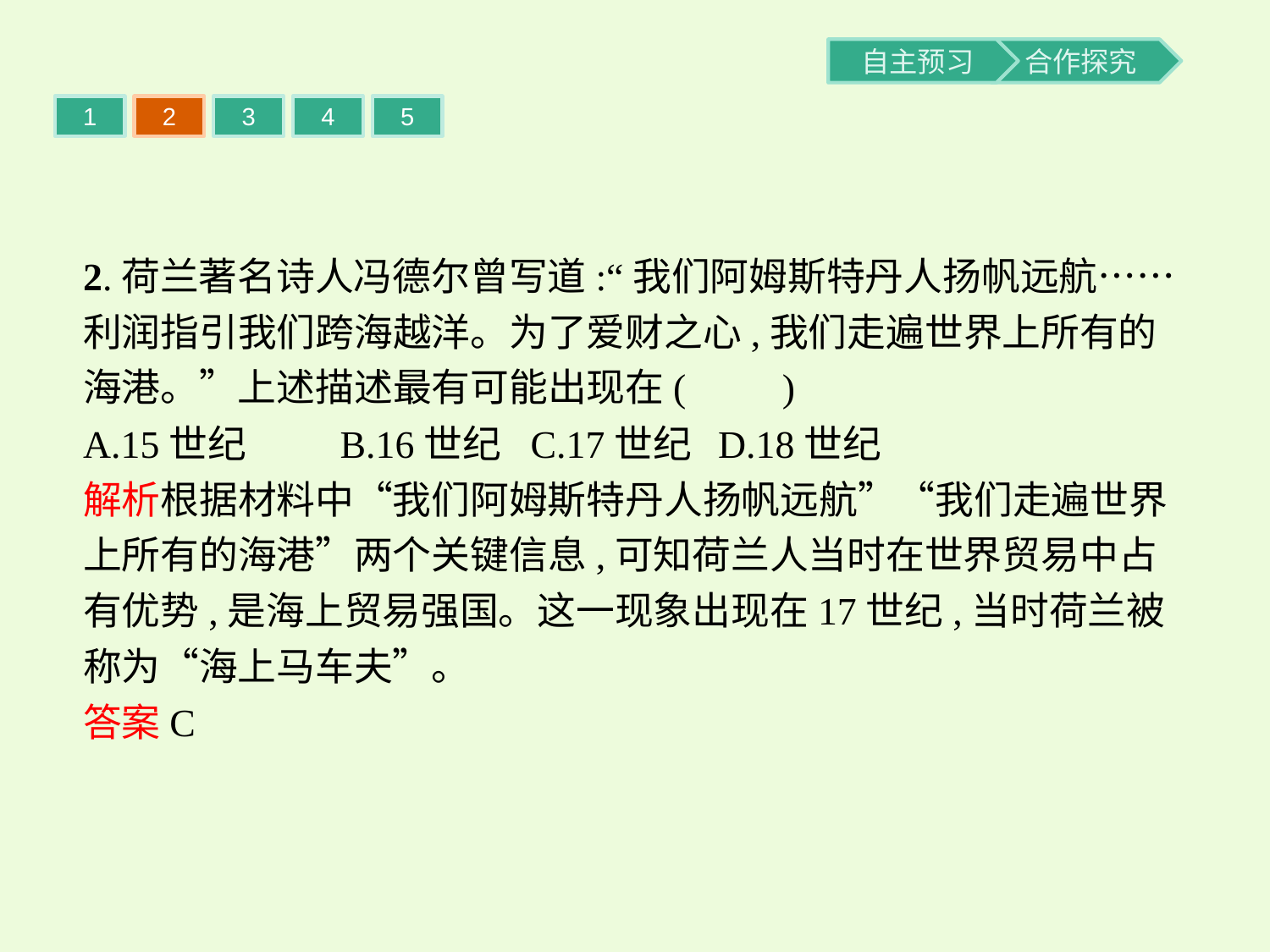

1
2
3
4
5
2.荷兰著名诗人冯德尔曾写道:“我们阿姆斯特丹人扬帆远航……利润指引我们跨海越洋。为了爱财之心,我们走遍世界上所有的海港。”上述描述最有可能出现在(　　)
A.15世纪	B.16世纪	C.17世纪	D.18世纪
解析根据材料中“我们阿姆斯特丹人扬帆远航”“我们走遍世界上所有的海港”两个关键信息,可知荷兰人当时在世界贸易中占有优势,是海上贸易强国。这一现象出现在17世纪,当时荷兰被称为“海上马车夫”。
答案C